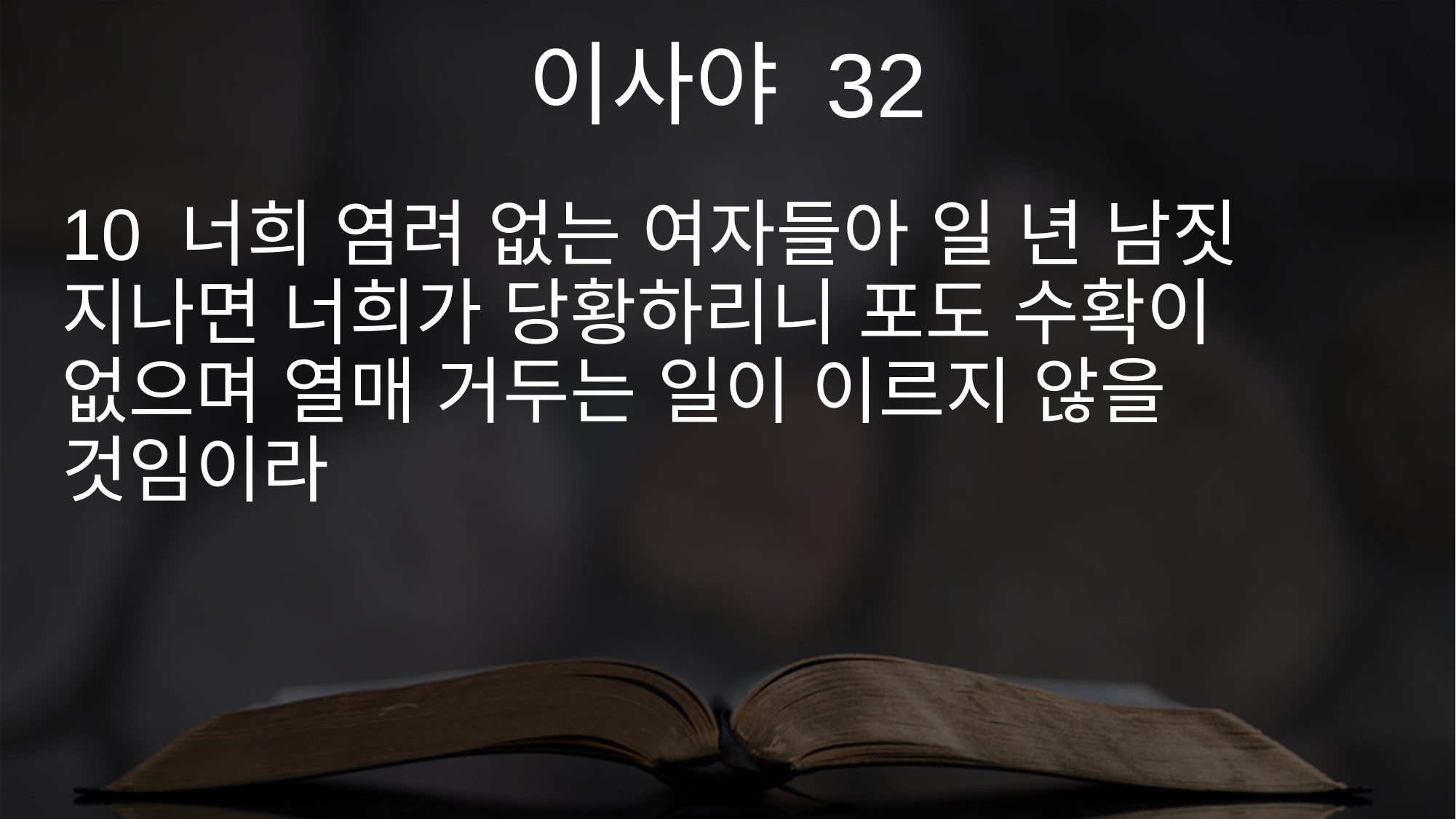

이사야 32
10 너희 염려 없는 여자들아 일 년 남짓 지나면 너희가 당황하리니 포도 수확이 없으며 열매 거두는 일이 이르지 않을 것임이라